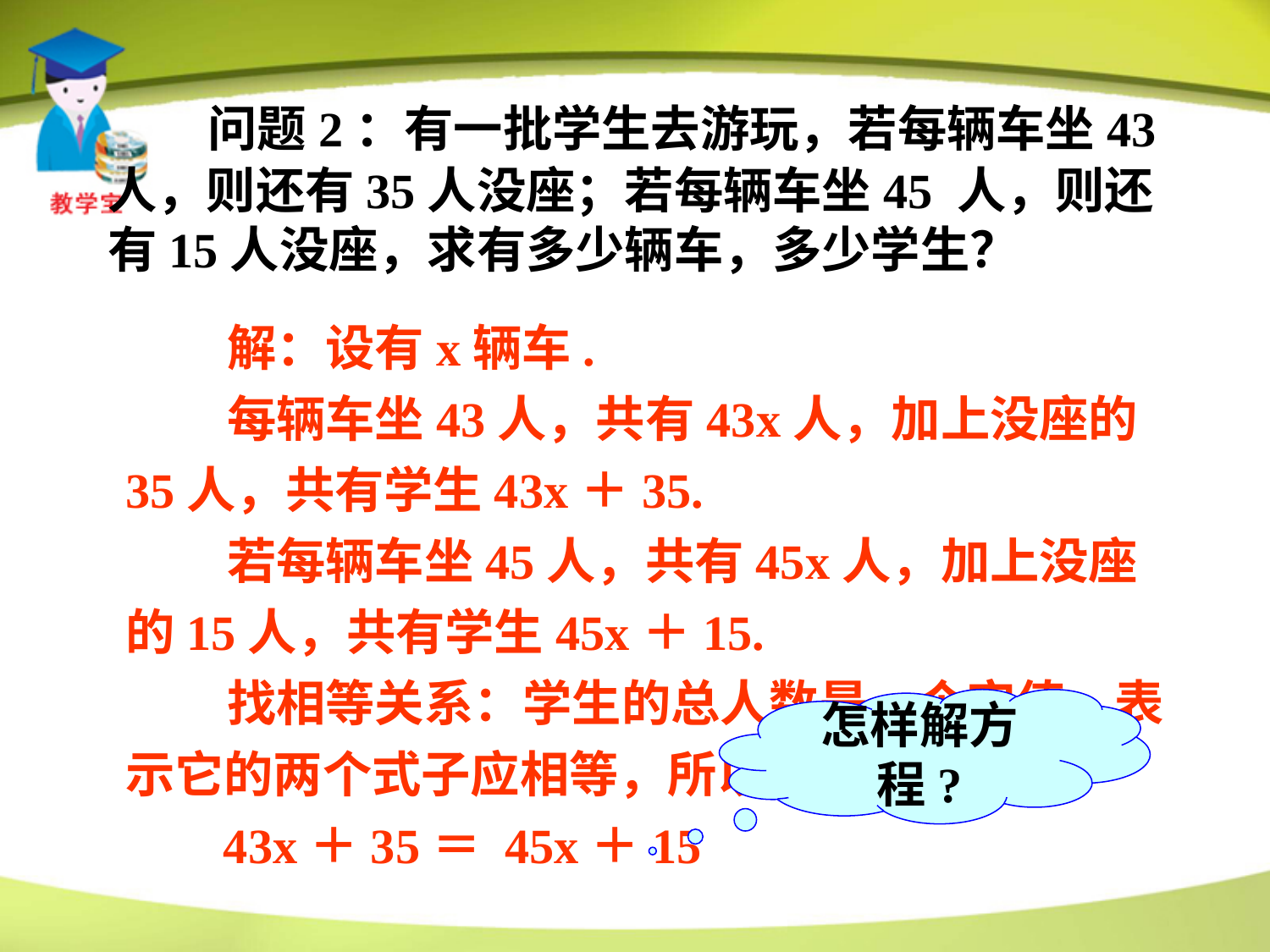

问题2：有一批学生去游玩，若每辆车坐43人，则还有35人没座；若每辆车坐45 人，则还有15人没座，求有多少辆车，多少学生？
        解：设有x辆车.
        每辆车坐43人，共有43x人，加上没座的35人，共有学生43x＋35.
        若每辆车坐45人，共有45x人，加上没座的15人，共有学生45x＋15.
        找相等关系：学生的总人数是一个定值，表示它的两个式子应相等，所以列方程
        43x＋35＝ 45x＋15
怎样解方程?